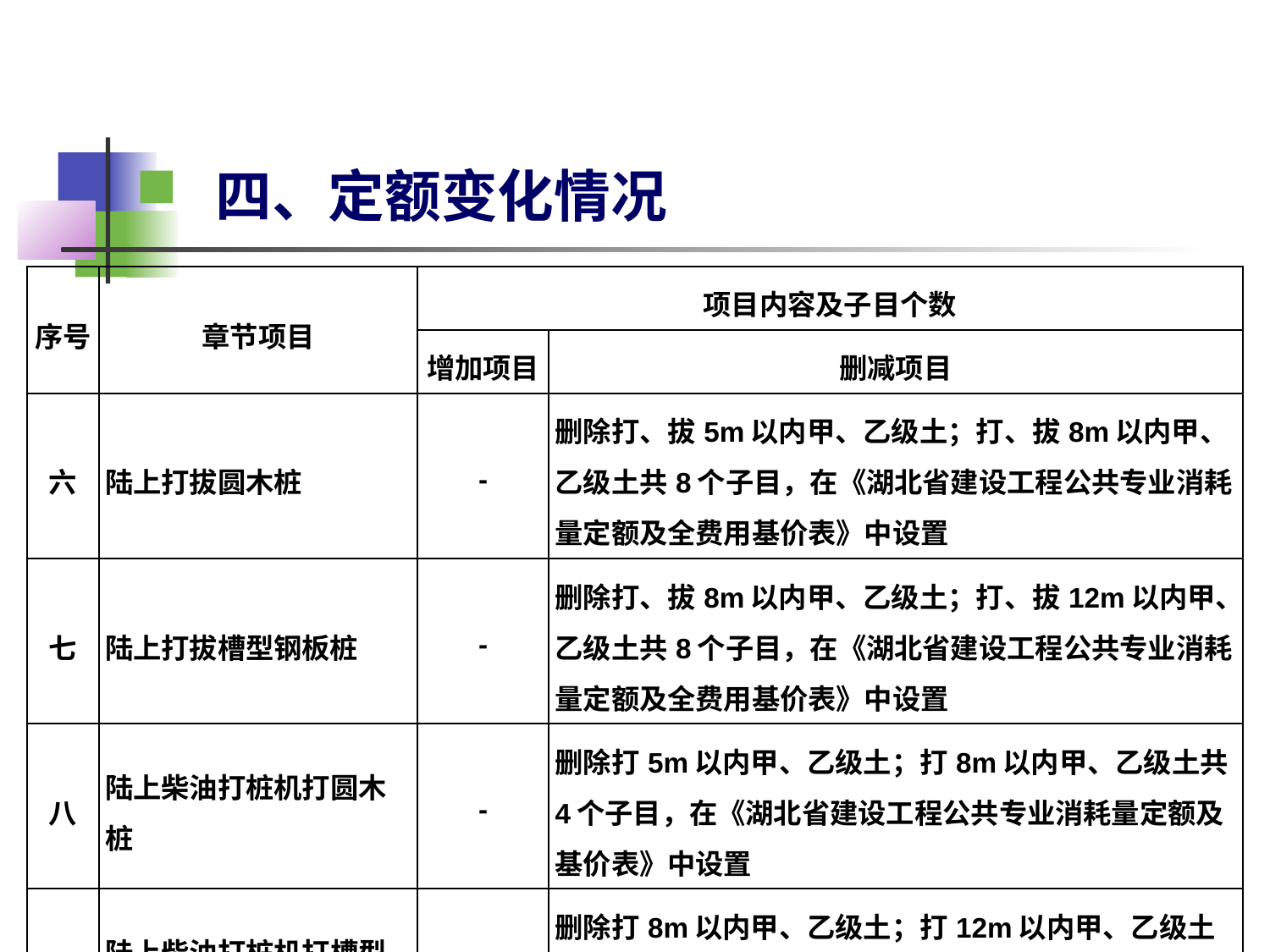

四、定额变化情况
| 序号 | 章节项目 | 项目内容及子目个数 |  |
| --- | --- | --- | --- |
|  |  | 增加项目 | 删减项目 |
| 六 | 陆上打拔圆木桩 | - | 删除打、拔5m以内甲、乙级土；打、拔8m以内甲、乙级土共8个子目，在《湖北省建设工程公共专业消耗量定额及全费用基价表》中设置 |
| 七 | 陆上打拔槽型钢板桩 | - | 删除打、拔8m以内甲、乙级土；打、拔12m以内甲、乙级土共8个子目，在《湖北省建设工程公共专业消耗量定额及全费用基价表》中设置 |
| 八 | 陆上柴油打桩机打圆木桩 | - | 删除打5m以内甲、乙级土；打8m以内甲、乙级土共4个子目，在《湖北省建设工程公共专业消耗量定额及基价表》中设置 |
| 九 | 陆上柴油打桩机打槽型钢板桩 | - | 删除打8m以内甲、乙级土；打12m以内甲、乙级土共4个子目，在《湖北省建设工程公共专业消耗量定额及基价表》中设置 |